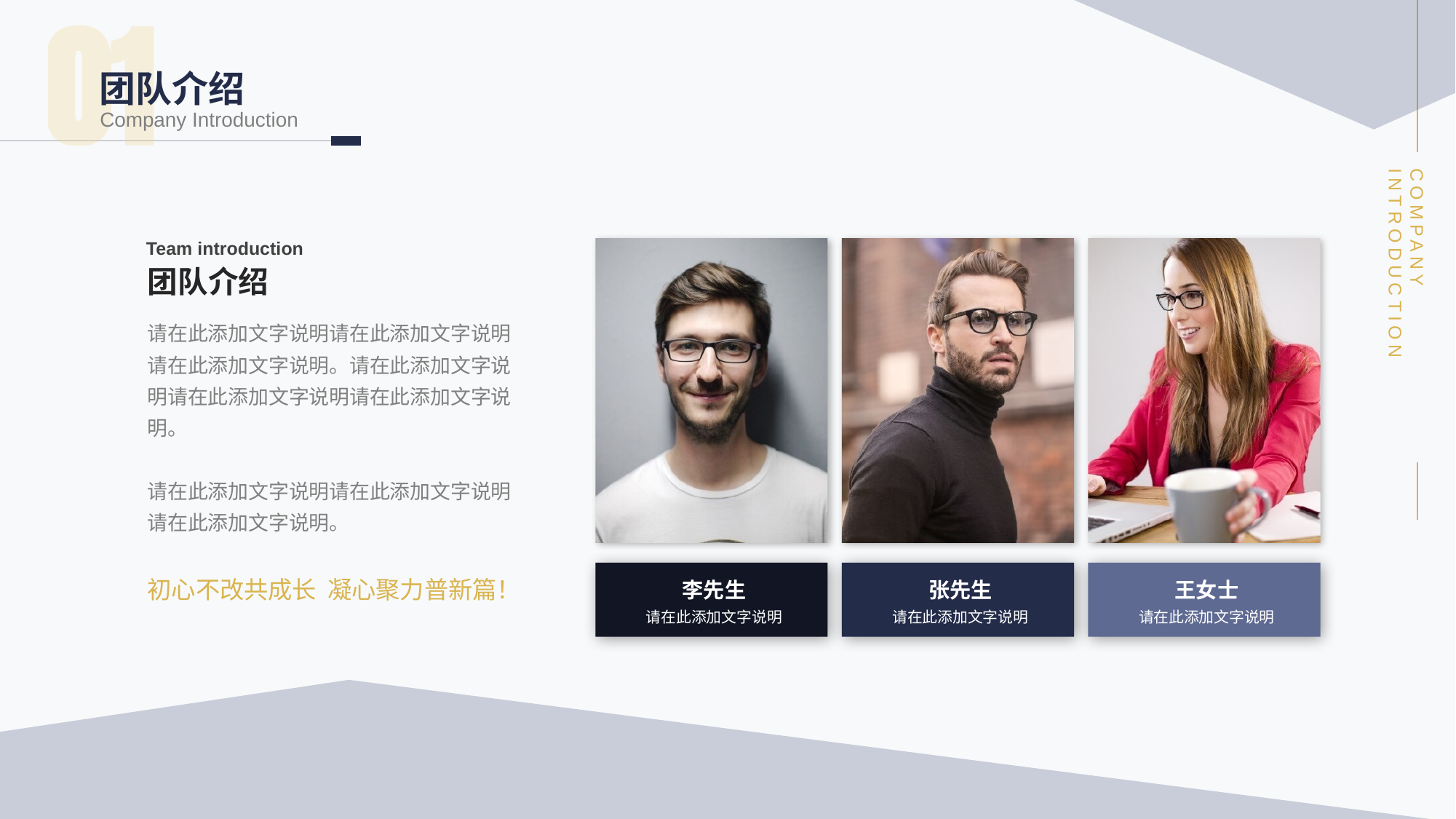

01
团队介绍
Company Introduction
Team introduction
团队介绍
请在此添加文字说明请在此添加文字说明请在此添加文字说明。请在此添加文字说明请在此添加文字说明请在此添加文字说明。

请在此添加文字说明请在此添加文字说明请在此添加文字说明。

初心不改共成长  凝心聚力普新篇！

李先生
请在此添加文字说明

张先生
请在此添加文字说明

王女士
请在此添加文字说明